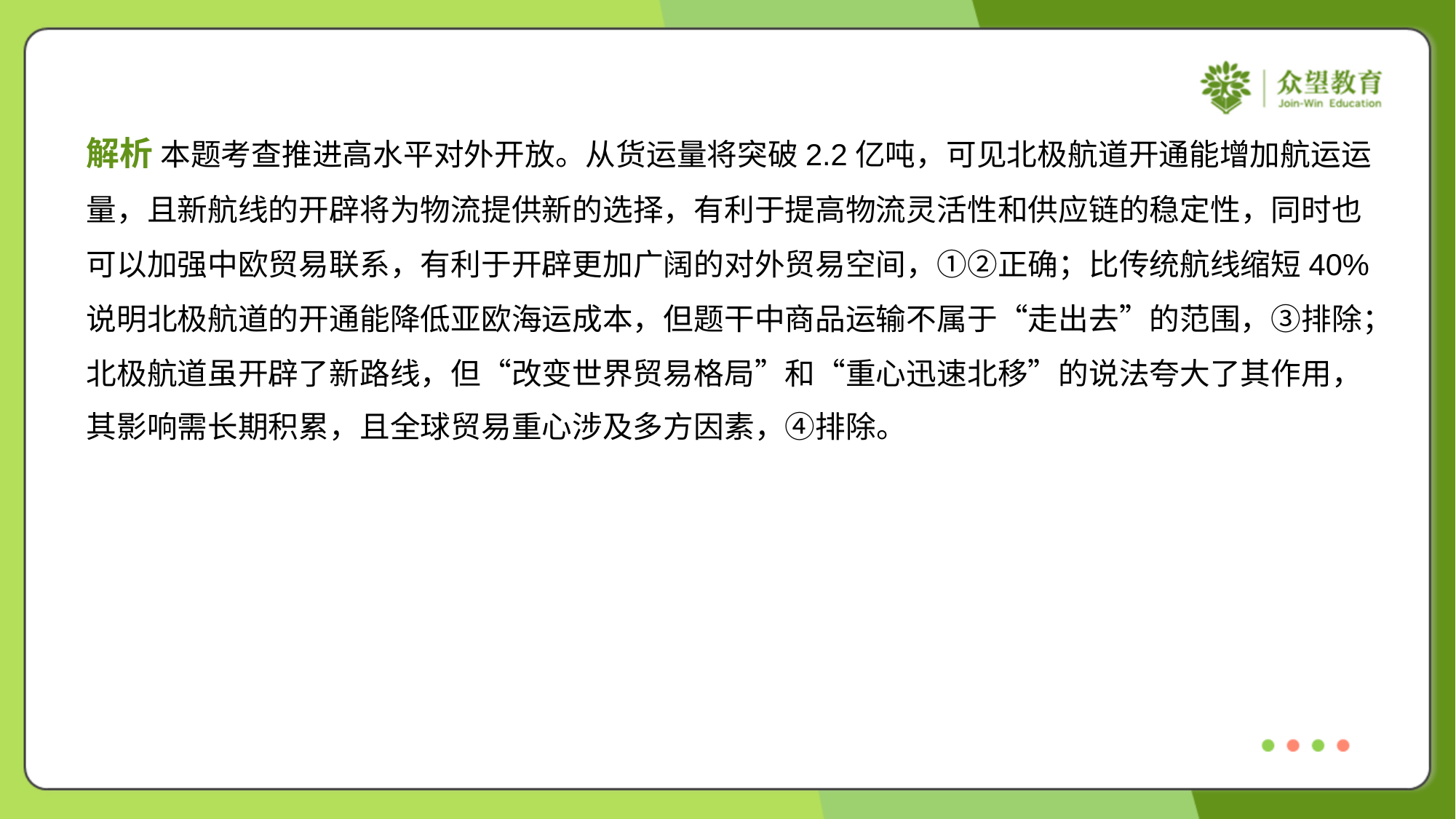

解析 本题考查推进高水平对外开放。从货运量将突破2.2亿吨，可见北极航道开通能增加航运运
量，且新航线的开辟将为物流提供新的选择，有利于提高物流灵活性和供应链的稳定性，同时也
可以加强中欧贸易联系，有利于开辟更加广阔的对外贸易空间，①②正确；比传统航线缩短40%
说明北极航道的开通能降低亚欧海运成本，但题干中商品运输不属于“走出去”的范围，③排除；
北极航道虽开辟了新路线，但“改变世界贸易格局”和“重心迅速北移”的说法夸大了其作用，
其影响需长期积累，且全球贸易重心涉及多方因素，④排除。